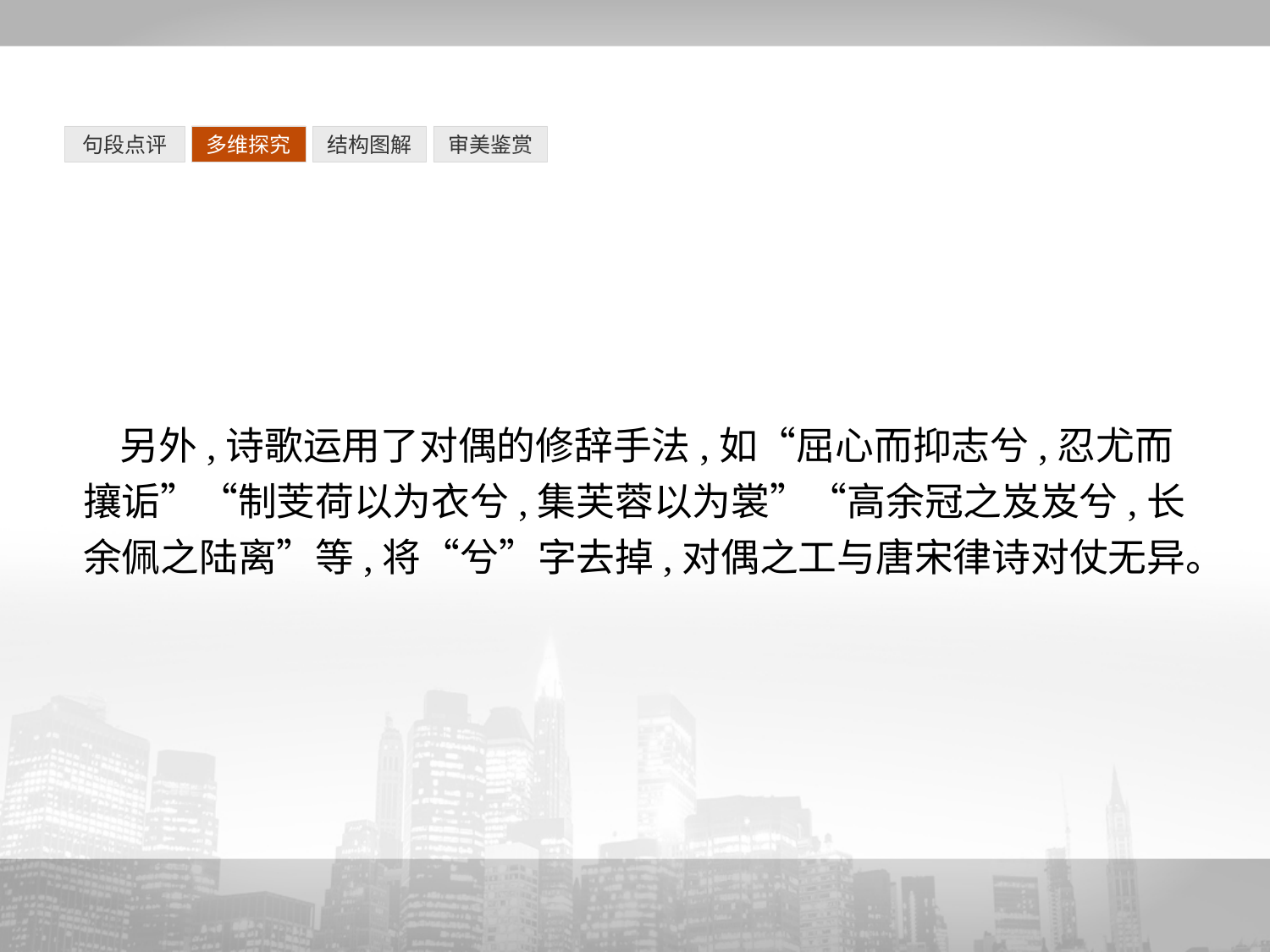

句段点评
多维探究
结构图解
审美鉴赏
另外,诗歌运用了对偶的修辞手法,如“屈心而抑志兮,忍尤而攘诟”“制芰荷以为衣兮,集芙蓉以为裳”“高余冠之岌岌兮,长余佩之陆离”等,将“兮”字去掉,对偶之工与唐宋律诗对仗无异。